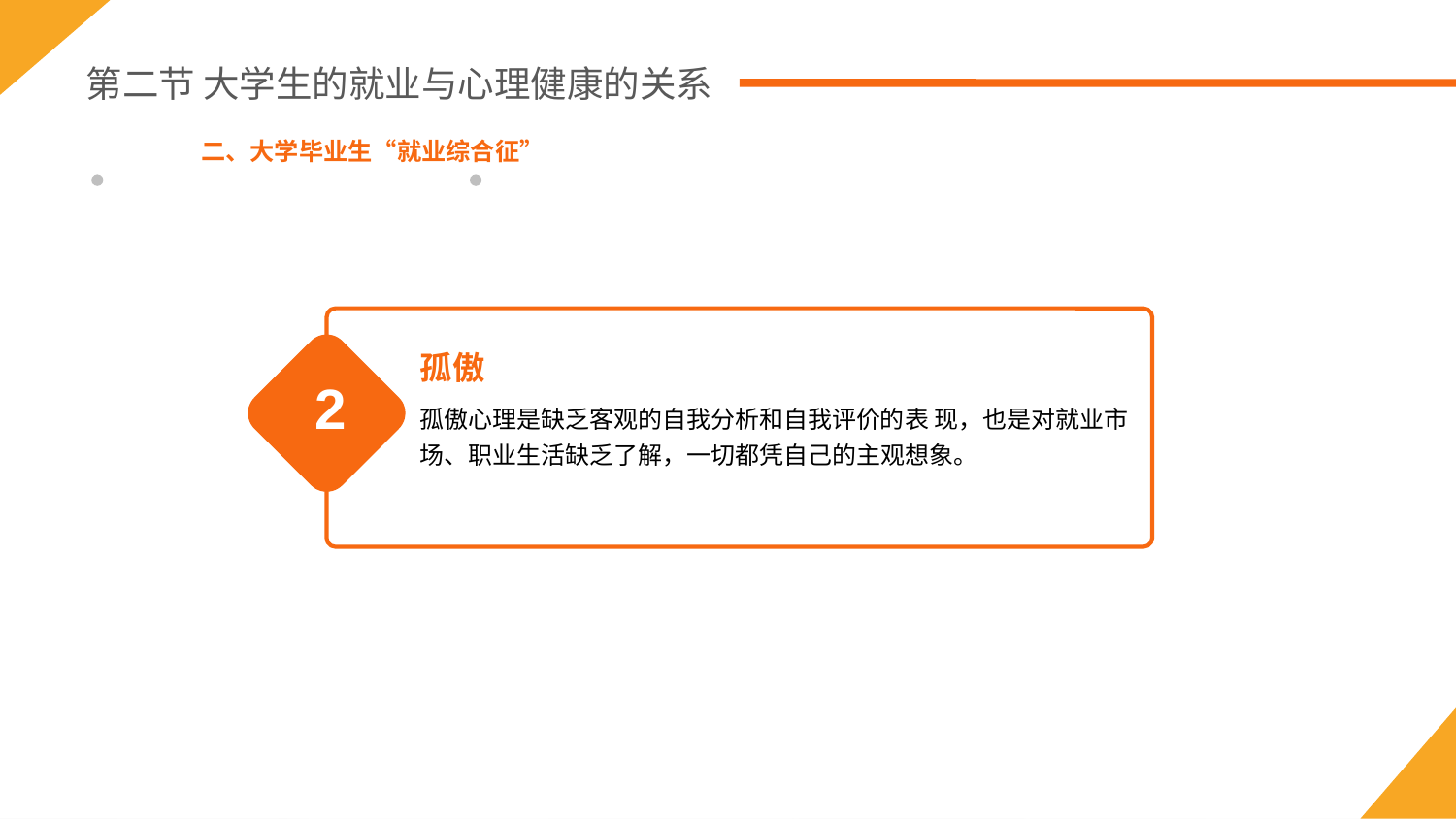

第二节 大学生的就业与心理健康的关系
二、大学毕业生“就业综合征”

孤傲
孤傲心理是缺乏客观的自我分析和自我评价的表 现，也是对就业市场、职业生活缺乏了解，一切都凭自己的主观想象。

2